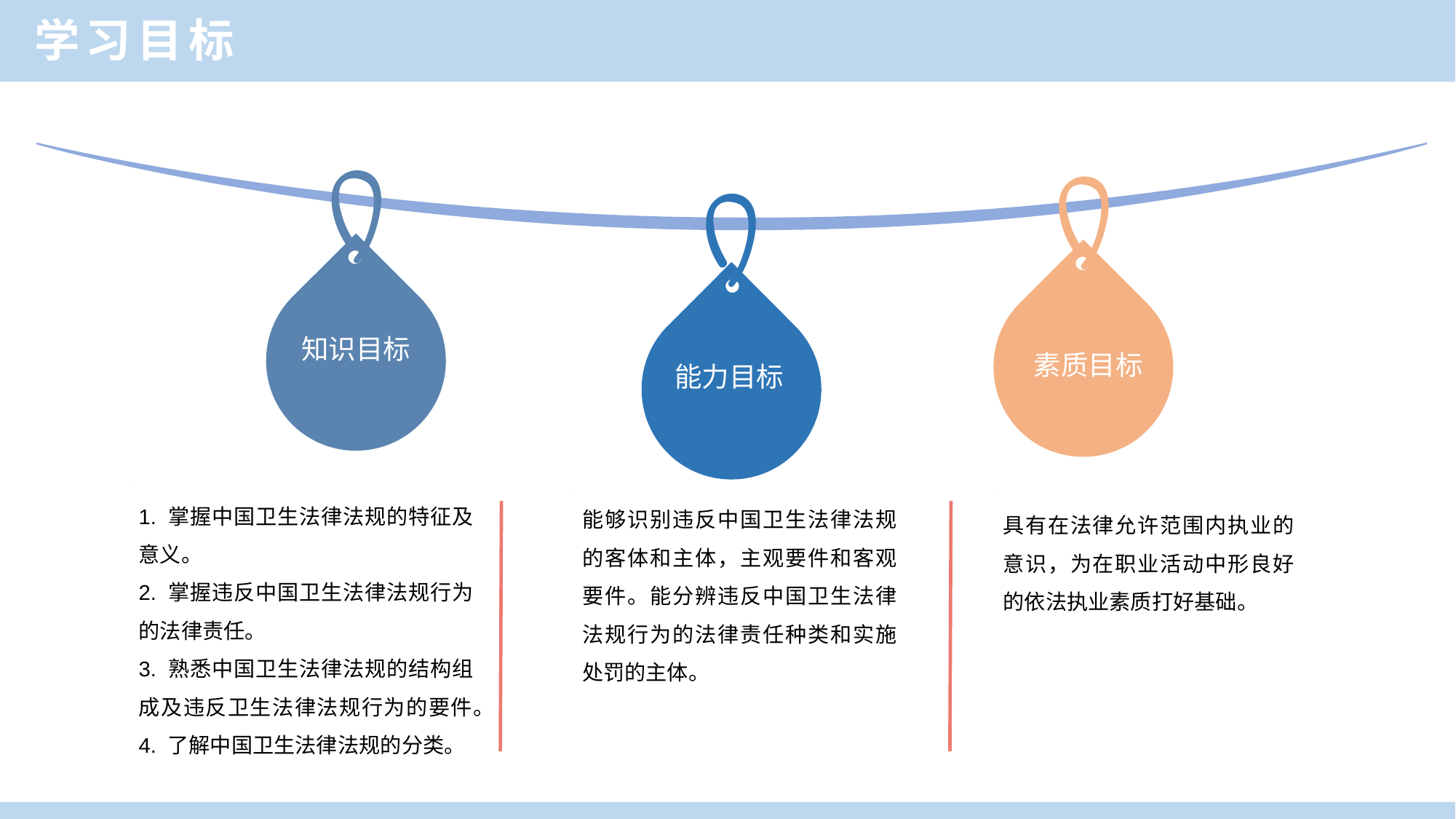

学习目标

知识目标

素质目标

能力目标
1. 掌握中国卫生法律法规的特征及意义。
2. 掌握违反中国卫生法律法规行为的法律责任。
3. 熟悉中国卫生法律法规的结构组成及违反卫生法律法规行为的要件。
4. 了解中国卫生法律法规的分类。
能够识别违反中国卫生法律法规的客体和主体，主观要件和客观要件。能分辨违反中国卫生法律法规行为的法律责任种类和实施处罚的主体。
具有在法律允许范围内执业的意识，为在职业活动中形良好的依法执业素质打好基础。